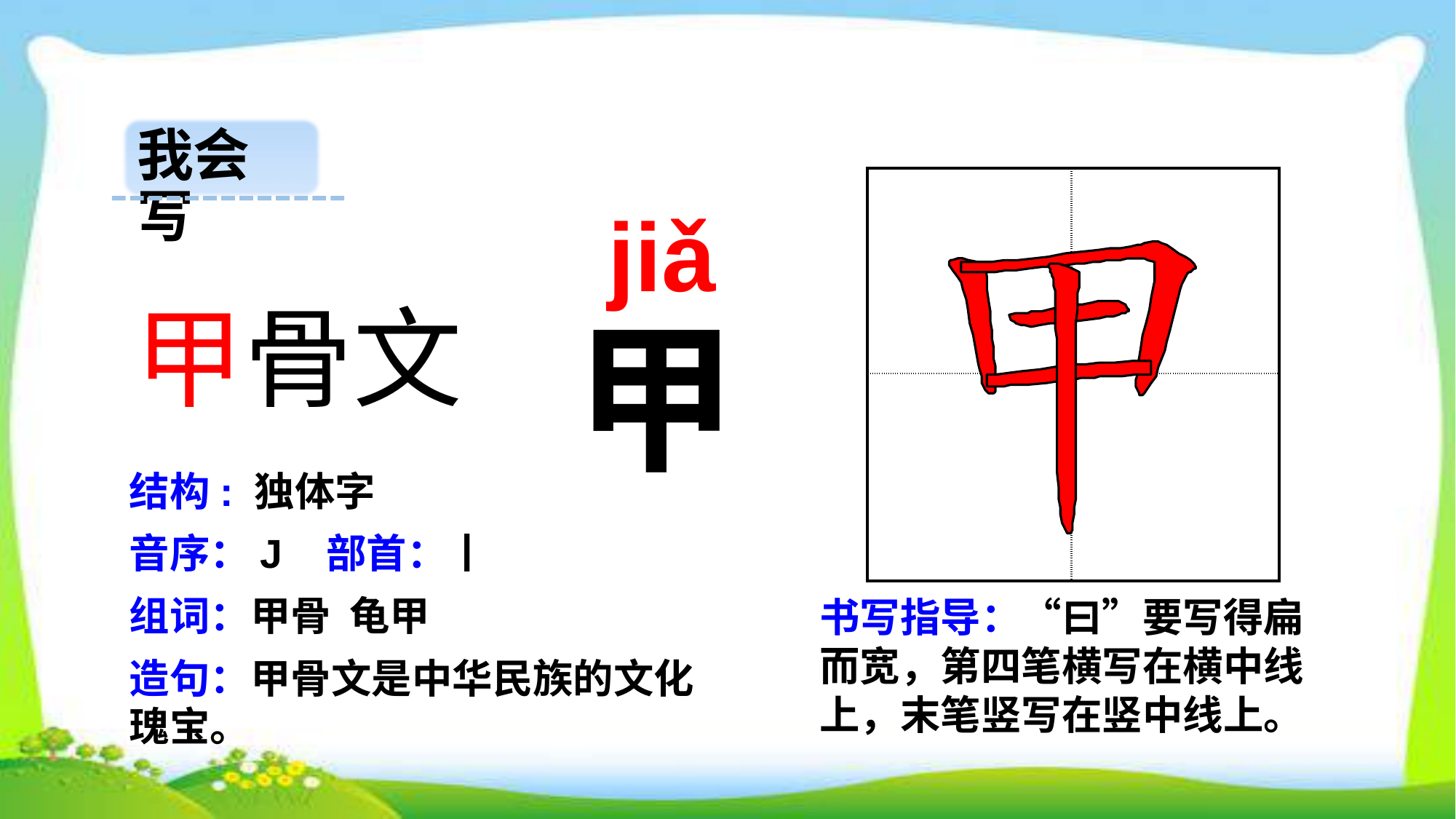

我会写

|  |  |
| --- | --- |
|  |  |
 jiǎ

甲骨文
甲

结构: 独体字
音序：J   部首：丨
组词：甲骨  龟甲
书写指导：“曰”要写得扁而宽，第四笔横写在横中线上，末笔竖写在竖中线上。
造句：甲骨文是中华民族的文化瑰宝。